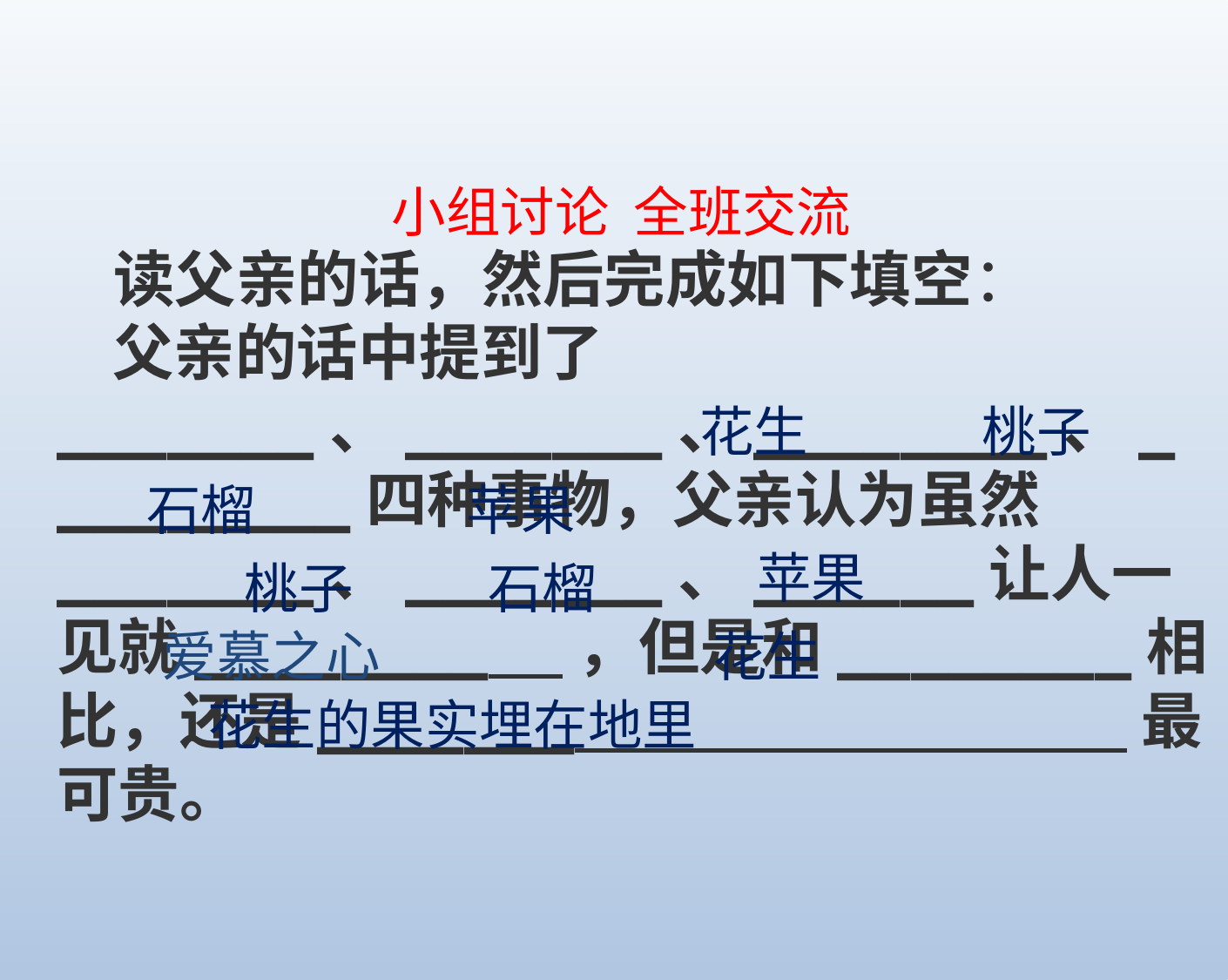

小组讨论  全班交流
   读父亲的话，然后完成如下填空：
   父亲的话中提到了_______、_______、________、_________四种事物，父亲认为虽然_______、_______、______让人一见就________  ，但是和________相比，还是_______               最可贵。
花生
桃子
石榴
苹果
苹果
桃子
石榴
爱慕之心
花生
花生的果实埋在地里